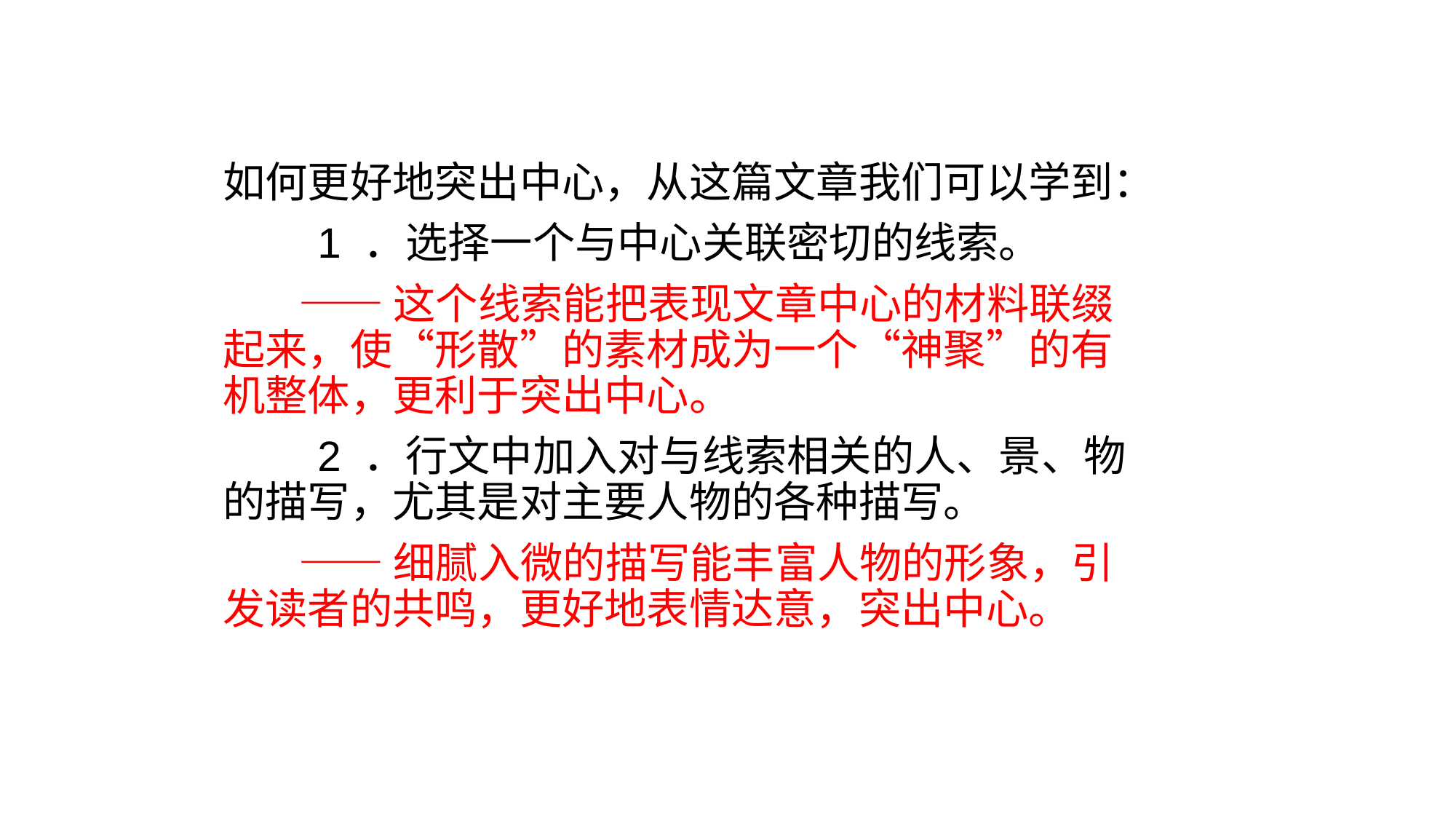

如何更好地突出中心，从这篇文章我们可以学到：
        1 ．选择一个与中心关联密切的线索。
        ——这个线索能把表现文章中心的材料联缀起来，使“形散”的素材成为一个“神聚”的有机整体，更利于突出中心。
        2 ．行文中加入对与线索相关的人、景、物的描写，尤其是对主要人物的各种描写。
        ——细腻入微的描写能丰富人物的形象，引发读者的共鸣，更好地表情达意，突出中心。